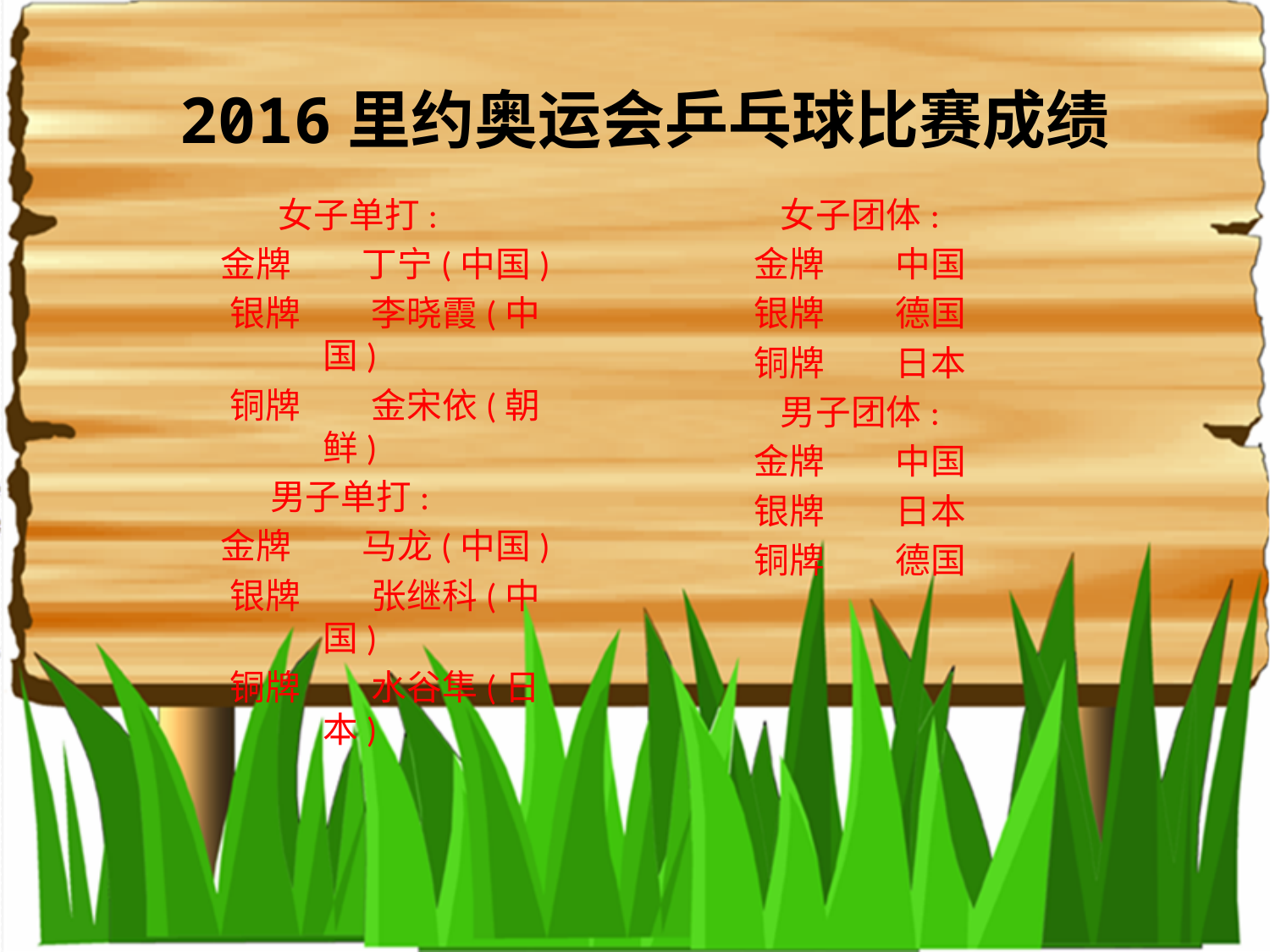

# 2016里约奥运会乒乓球比赛成绩
 女子单打:
　　金牌　　丁宁(中国)
　　银牌　　李晓霞(中国)
　　铜牌　　金宋依(朝鲜)
男子单打:
　　金牌　　马龙(中国)
　　银牌　　张继科(中国)
　　铜牌　　水谷隼(日本)
女子团体:
金牌　　中国
银牌　　德国
铜牌　　日本
男子团体:
金牌　　中国
银牌　　日本
铜牌　　德国